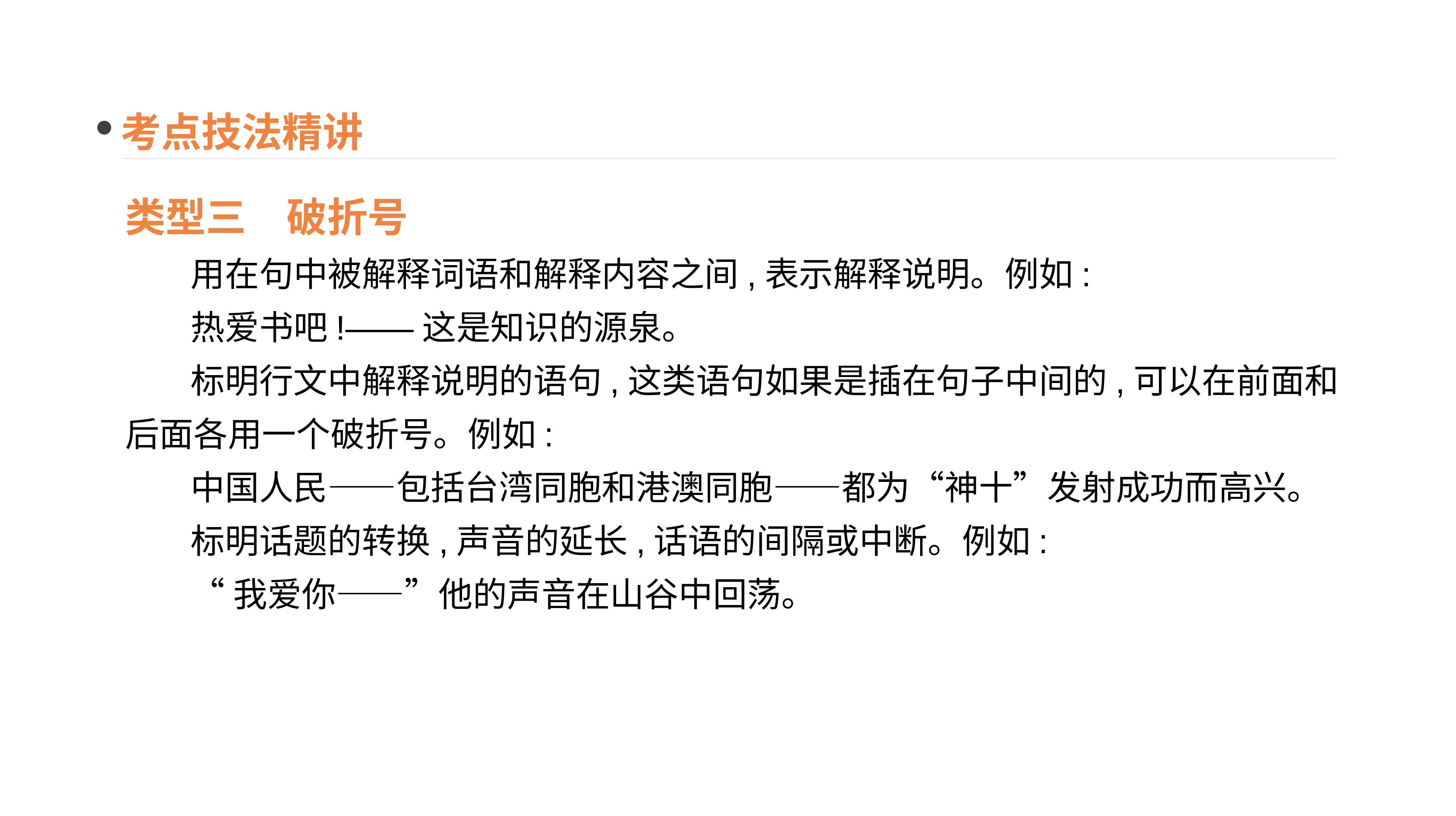

考点技法精讲

类型三　破折号
用在句中被解释词语和解释内容之间,表示解释说明。例如:
热爱书吧!——这是知识的源泉。
标明行文中解释说明的语句,这类语句如果是插在句子中间的,可以在前面和后面各用一个破折号。例如:
中国人民——包括台湾同胞和港澳同胞——都为“神十”发射成功而高兴。
标明话题的转换,声音的延长,话语的间隔或中断。例如:
“我爱你——”他的声音在山谷中回荡。